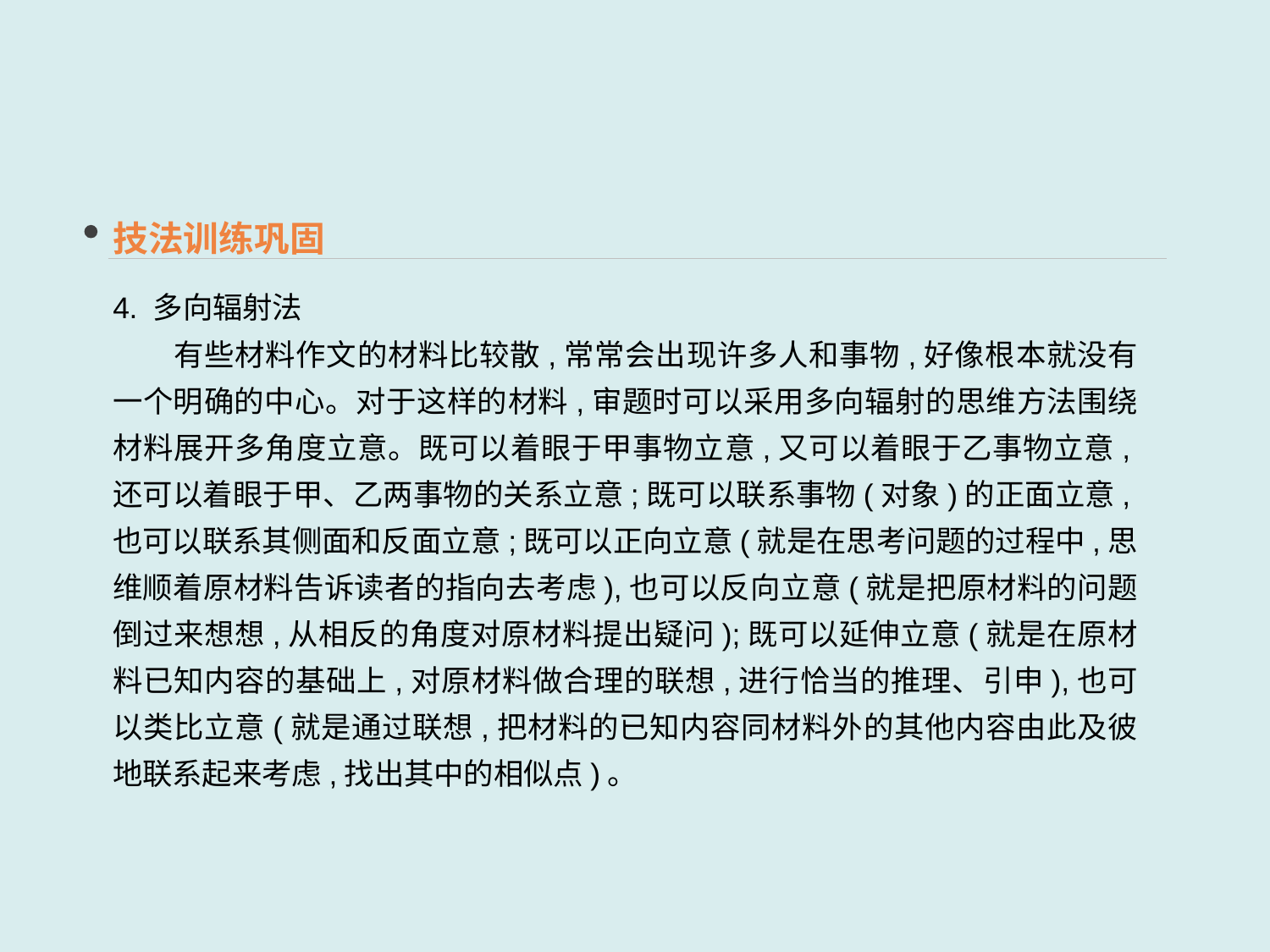

技法训练巩固

4. 多向辐射法
       有些材料作文的材料比较散,常常会出现许多人和事物,好像根本就没有一个明确的中心。对于这样的材料,审题时可以采用多向辐射的思维方法围绕材料展开多角度立意。既可以着眼于甲事物立意,又可以着眼于乙事物立意,还可以着眼于甲、乙两事物的关系立意;既可以联系事物(对象)的正面立意,也可以联系其侧面和反面立意;既可以正向立意(就是在思考问题的过程中,思维顺着原材料告诉读者的指向去考虑),也可以反向立意(就是把原材料的问题倒过来想想,从相反的角度对原材料提出疑问);既可以延伸立意(就是在原材料已知内容的基础上,对原材料做合理的联想,进行恰当的推理、引申),也可以类比立意(就是通过联想,把材料的已知内容同材料外的其他内容由此及彼地联系起来考虑,找出其中的相似点)。